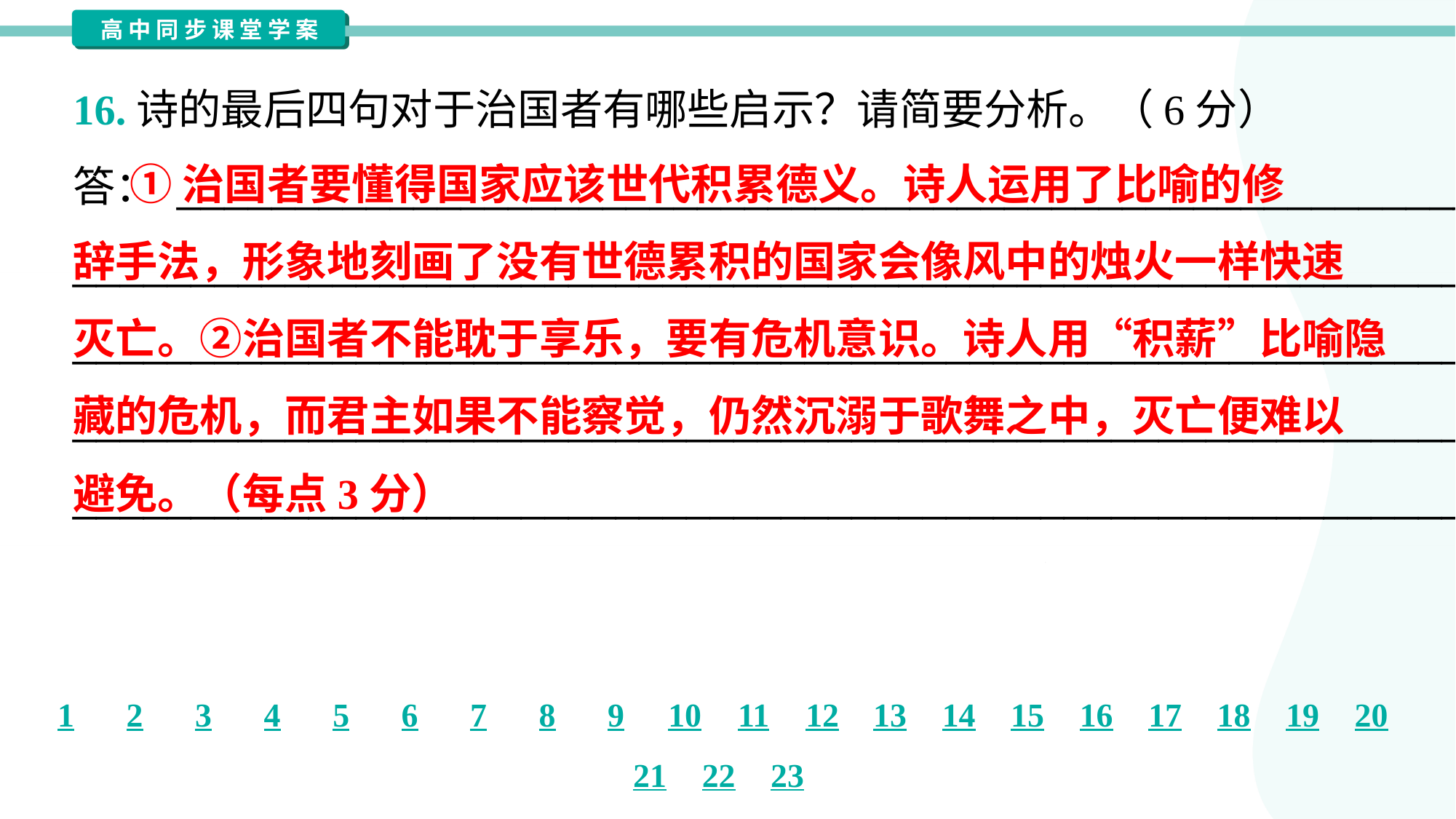

16.诗的最后四句对于治国者有哪些启示？请简要分析。（6分）
答： ________________________________________________________
_____________________________________________________________
_____________________________________________________________
_____________________________________________________________
_____________________________________________________________
      ①治国者要懂得国家应该世代积累德义。诗人运用了比喻的修
辞手法，形象地刻画了没有世德累积的国家会像风中的烛火一样快速
灭亡。②治国者不能耽于享乐，要有危机意识。诗人用“积薪”比喻隐
藏的危机，而君主如果不能察觉，仍然沉溺于歌舞之中，灭亡便难以
避免。（每点3分）